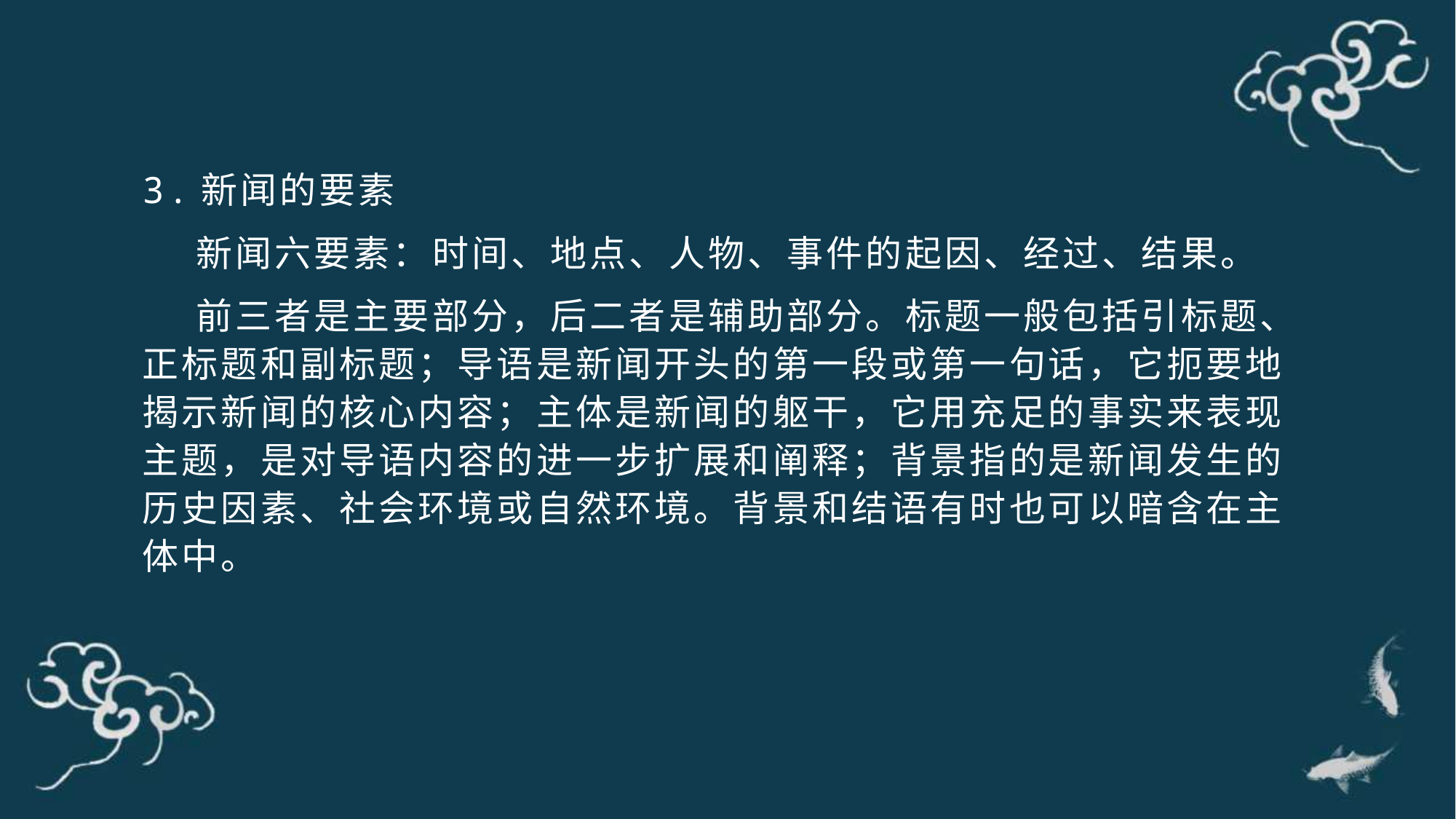

3.新闻的要素
    新闻六要素：时间、地点、人物、事件的起因、经过、结果。
    前三者是主要部分，后二者是辅助部分。标题一般包括引标题、正标题和副标题；导语是新闻开头的第一段或第一句话，它扼要地揭示新闻的核心内容；主体是新闻的躯干，它用充足的事实来表现主题，是对导语内容的进一步扩展和阐释；背景指的是新闻发生的历史因素、社会环境或自然环境。背景和结语有时也可以暗含在主体中。